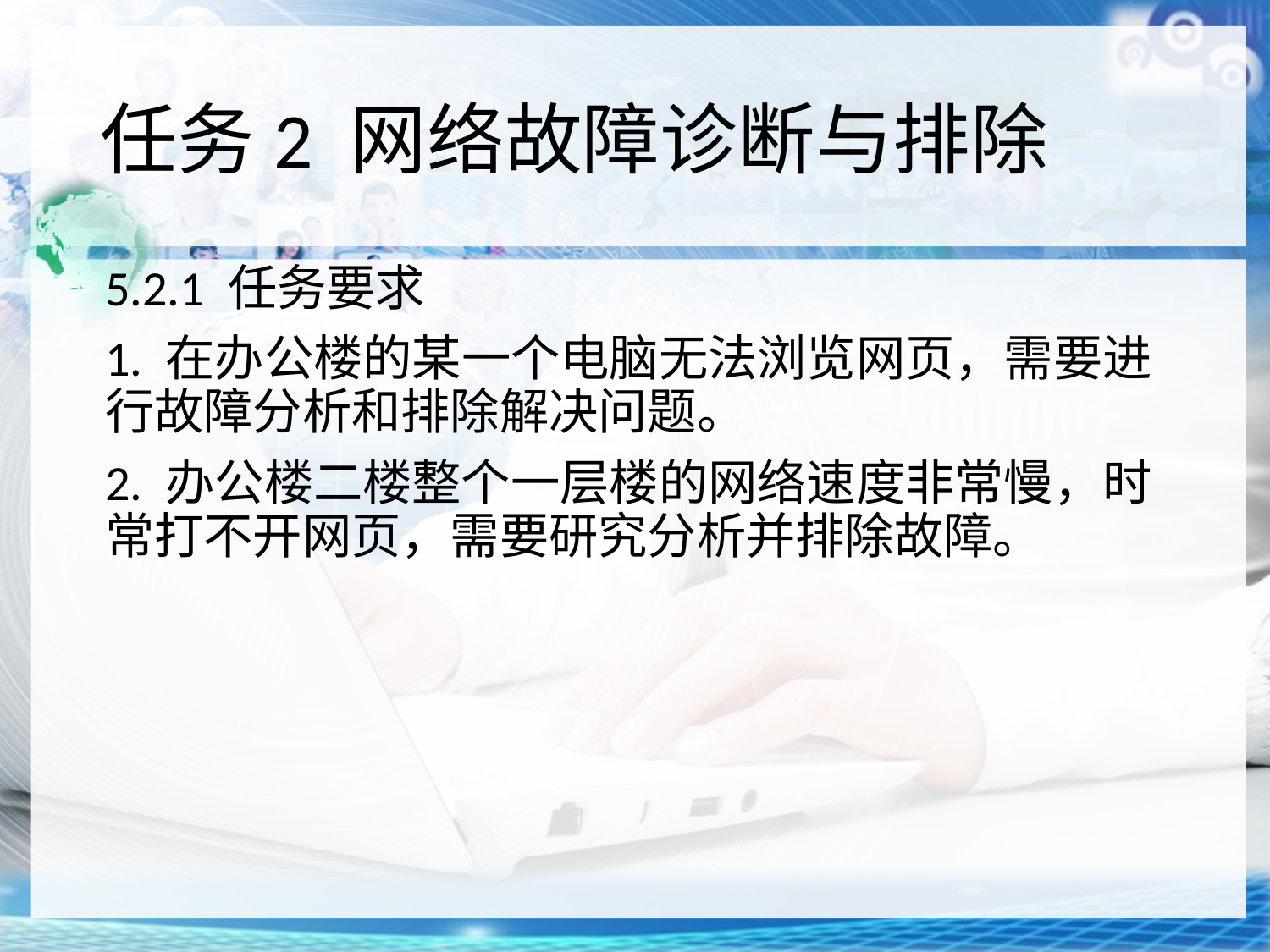

# 任务2 网络故障诊断与排除
5.2.1 任务要求
1. 在办公楼的某一个电脑无法浏览网页，需要进行故障分析和排除解决问题。
2. 办公楼二楼整个一层楼的网络速度非常慢，时常打不开网页，需要研究分析并排除故障。